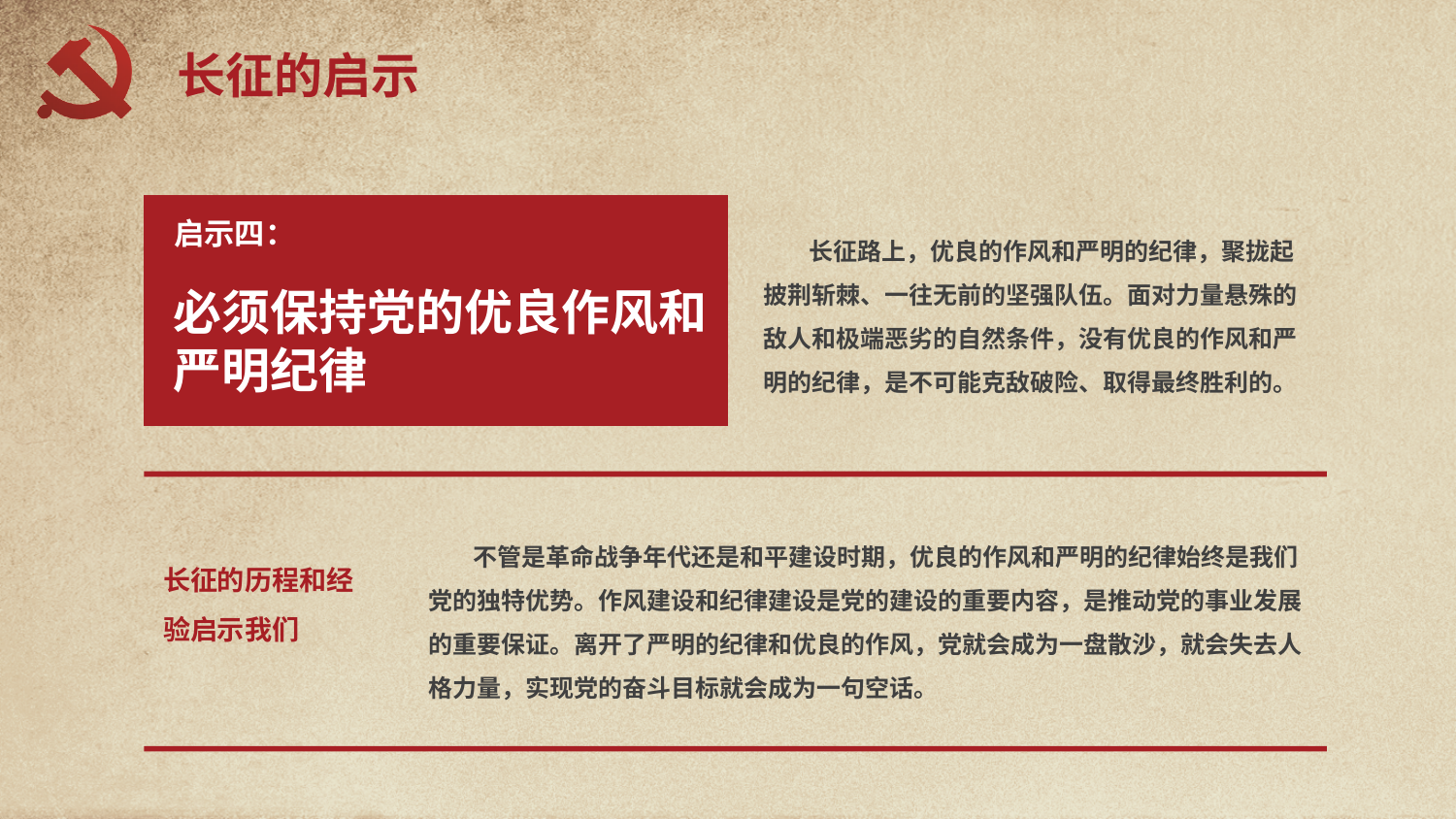

长征的启示

启示四：
必须保持党的优良作风和严明纪律
       长征路上，优良的作风和严明的纪律，聚拢起披荆斩棘、一往无前的坚强队伍。面对力量悬殊的敌人和极端恶劣的自然条件，没有优良的作风和严明的纪律，是不可能克敌破险、取得最终胜利的。

       不管是革命战争年代还是和平建设时期，优良的作风和严明的纪律始终是我们党的独特优势。作风建设和纪律建设是党的建设的重要内容，是推动党的事业发展的重要保证。离开了严明的纪律和优良的作风，党就会成为一盘散沙，就会失去人格力量，实现党的奋斗目标就会成为一句空话。
长征的历程和经验启示我们